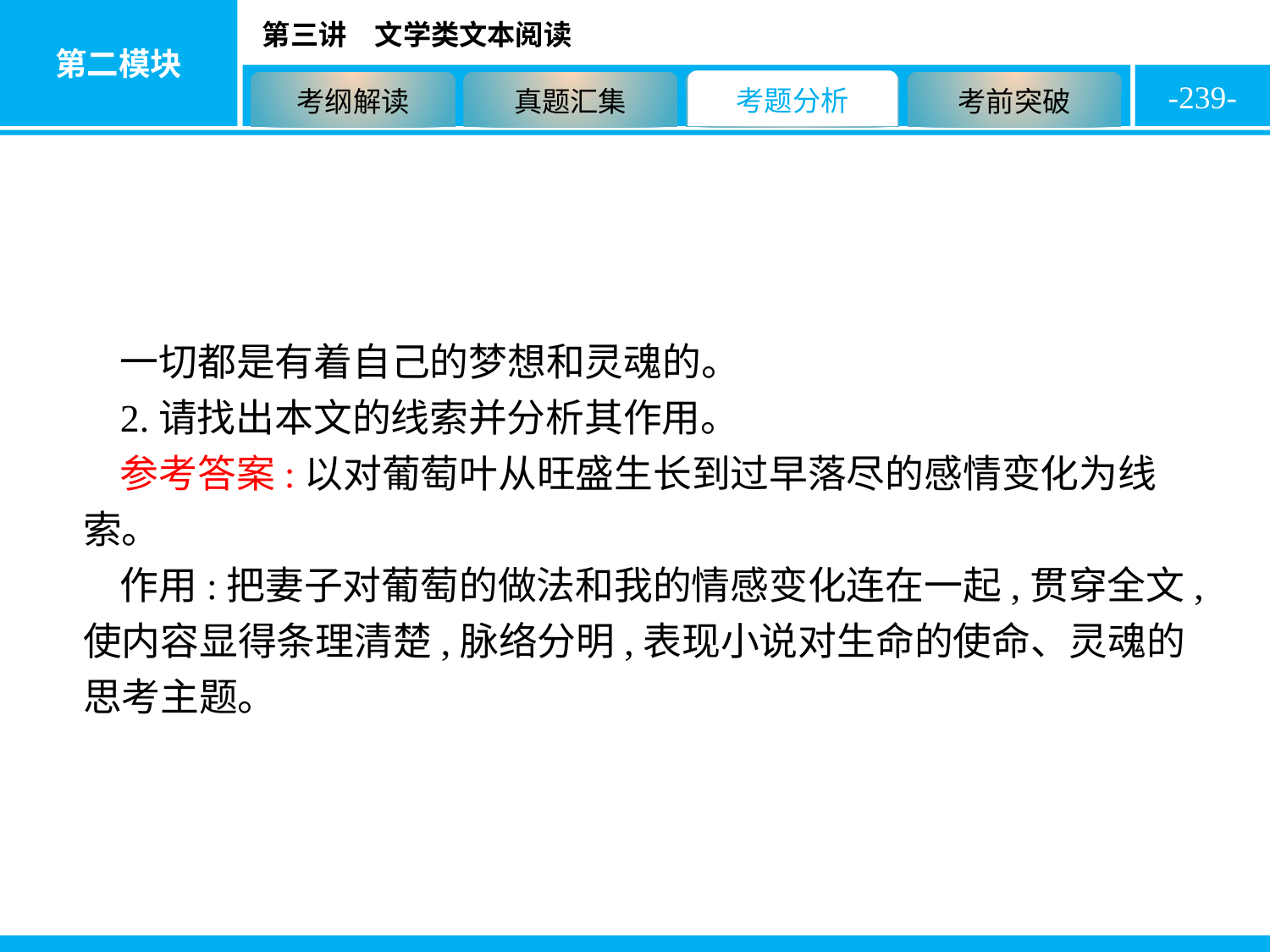

-239-
一切都是有着自己的梦想和灵魂的。
2.请找出本文的线索并分析其作用。
参考答案:以对葡萄叶从旺盛生长到过早落尽的感情变化为线索。
作用:把妻子对葡萄的做法和我的情感变化连在一起,贯穿全文,使内容显得条理清楚,脉络分明,表现小说对生命的使命、灵魂的思考主题。